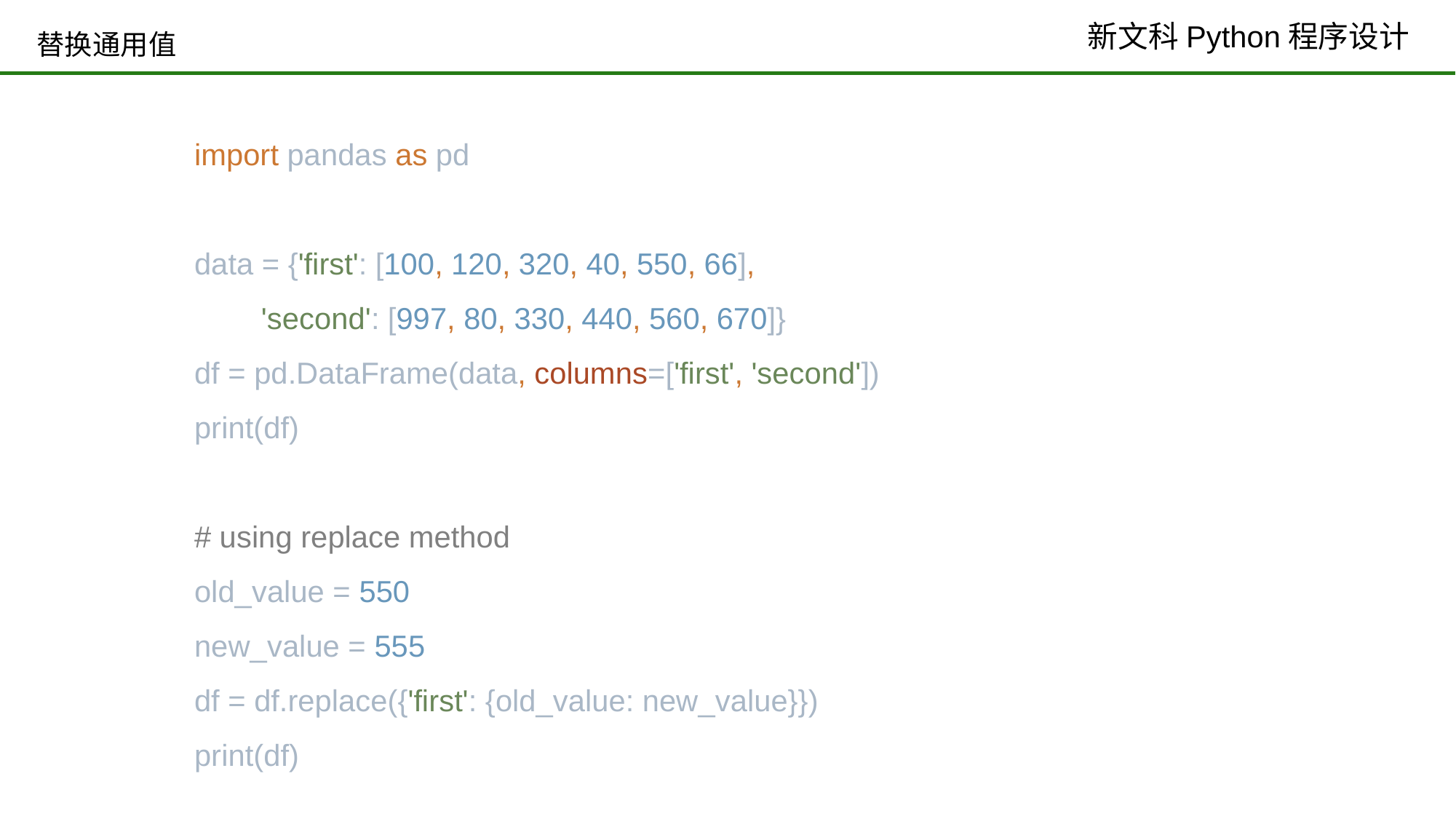

# 替换通用值
import pandas as pd
data = {'first': [100, 120, 320, 40, 550, 66],
        'second': [997, 80, 330, 440, 560, 670]}
df = pd.DataFrame(data, columns=['first', 'second'])
print(df)
# using replace method
old_value = 550
new_value = 555
df = df.replace({'first': {old_value: new_value}})
print(df)